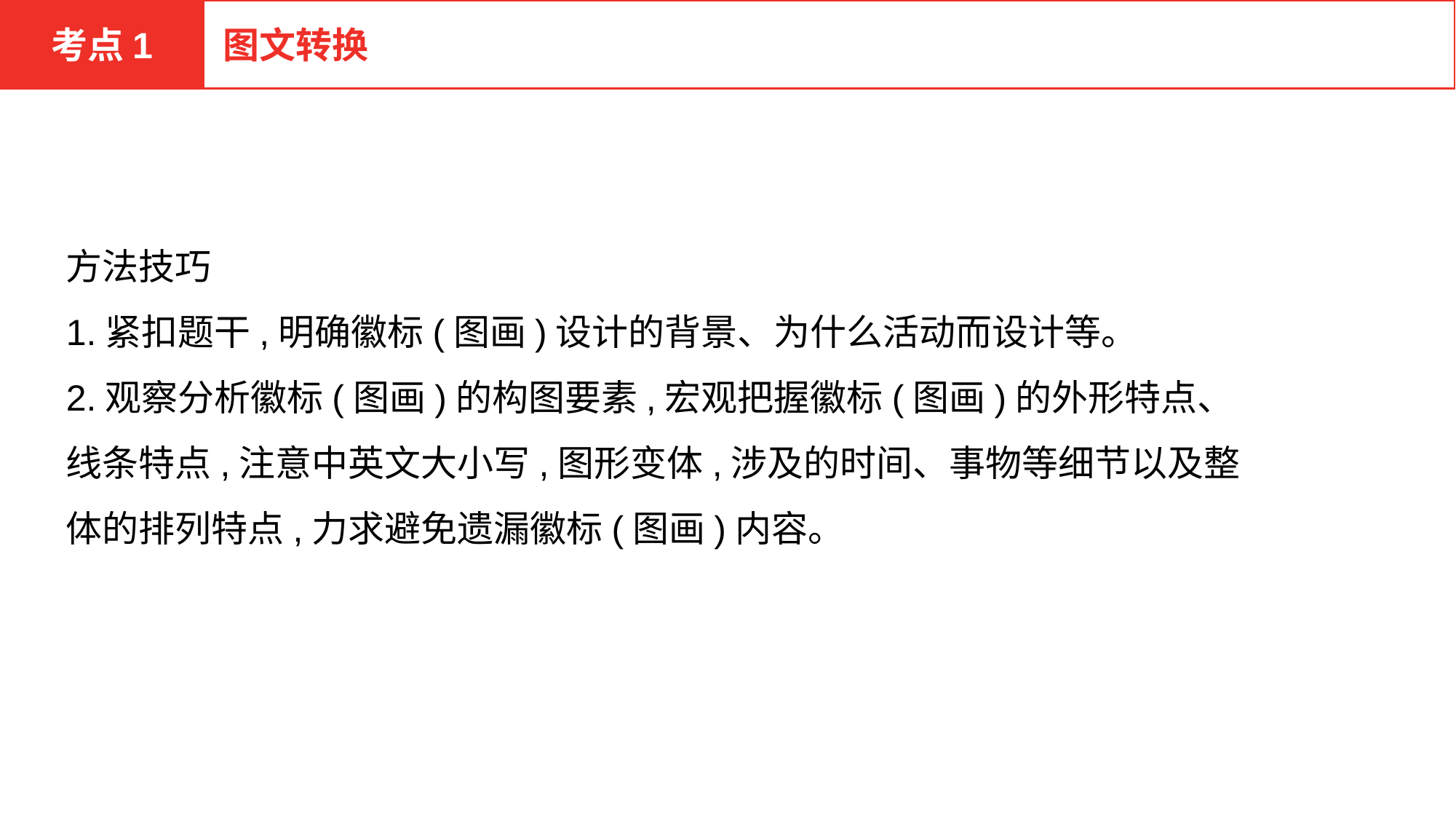

考点1
图文转换
方法技巧
1.紧扣题干,明确徽标(图画)设计的背景、为什么活动而设计等。
2.观察分析徽标(图画)的构图要素,宏观把握徽标(图画)的外形特点、线条特点,注意中英文大小写,图形变体,涉及的时间、事物等细节以及整体的排列特点,力求避免遗漏徽标(图画)内容。